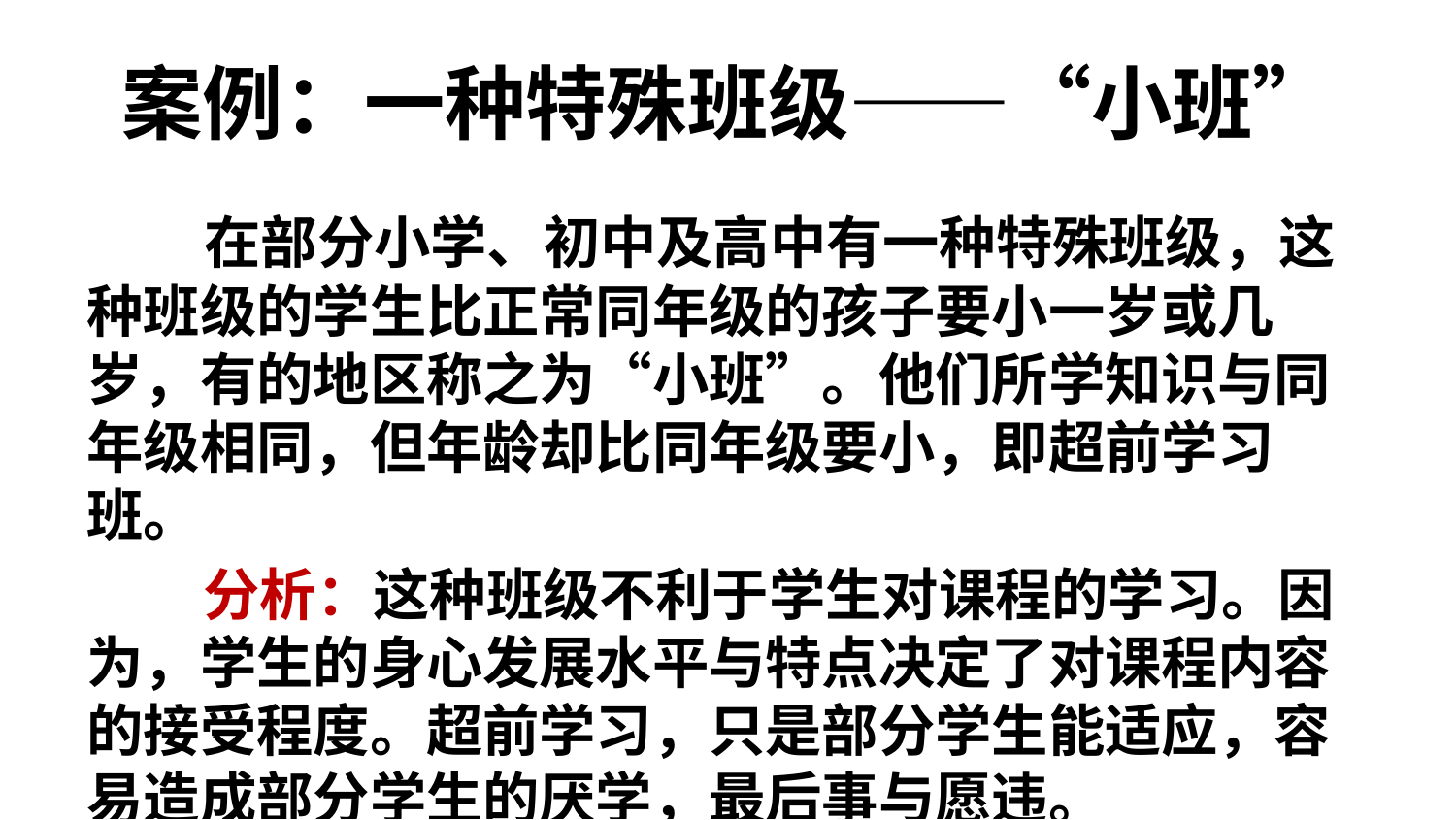

# 案例：一种特殊班级——“小班”
       在部分小学、初中及高中有一种特殊班级，这种班级的学生比正常同年级的孩子要小一岁或几岁，有的地区称之为“小班”。他们所学知识与同年级相同，但年龄却比同年级要小，即超前学习班。
        分析：这种班级不利于学生对课程的学习。因为，学生的身心发展水平与特点决定了对课程内容的接受程度。超前学习，只是部分学生能适应，容易造成部分学生的厌学，最后事与愿违。